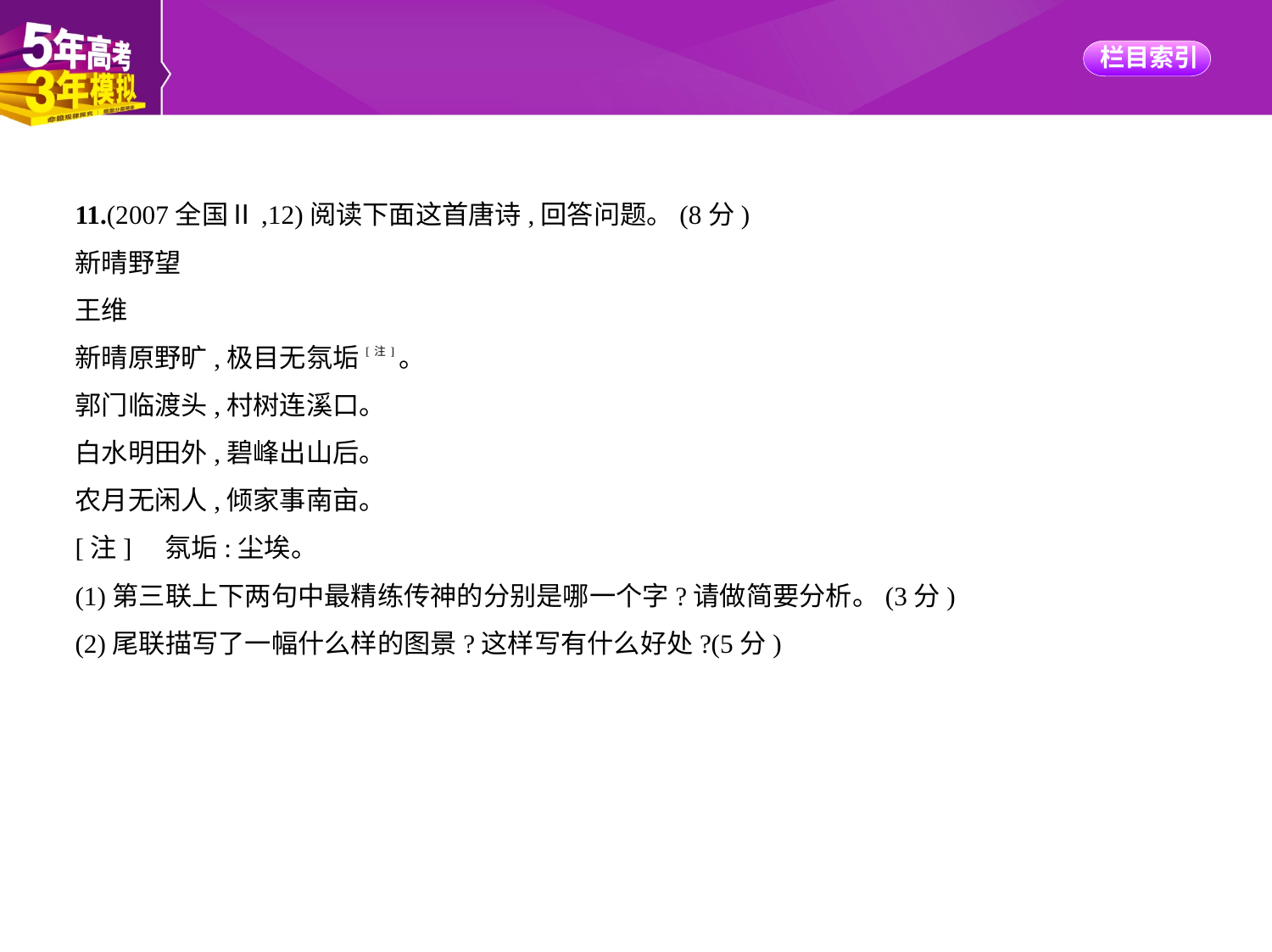

11.(2007全国Ⅱ,12)阅读下面这首唐诗,回答问题。(8分)
新晴野望
王维
新晴原野旷,极目无氛垢[注]。
郭门临渡头,村树连溪口。
白水明田外,碧峰出山后。
农月无闲人,倾家事南亩。
[注]　氛垢:尘埃。
(1)第三联上下两句中最精练传神的分别是哪一个字?请做简要分析。(3分)
(2)尾联描写了一幅什么样的图景?这样写有什么好处?(5分)